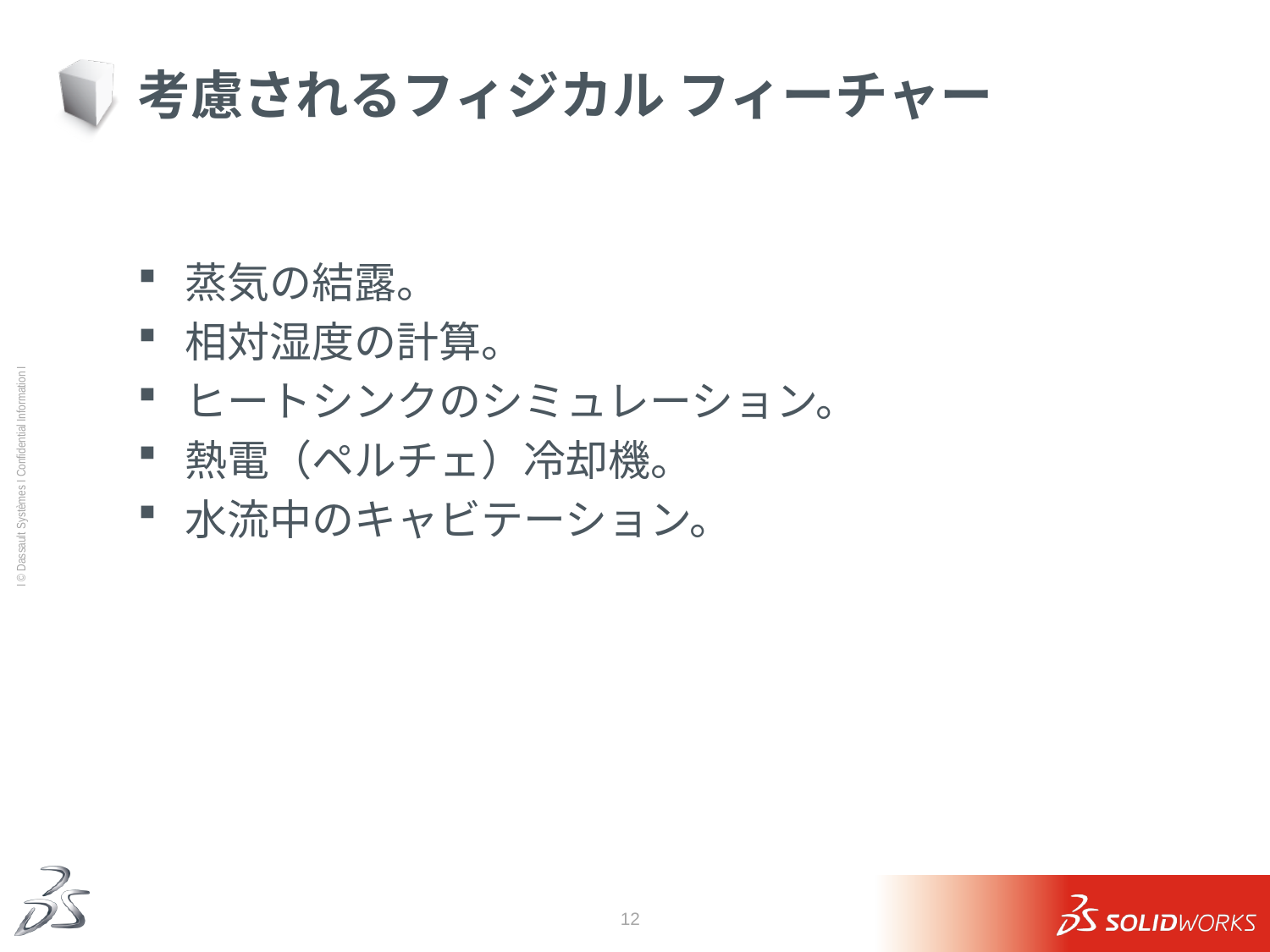

# 考慮されるフィジカル フィーチャー
蒸気の結露。
相対湿度の計算。
ヒートシンクのシミュレーション。
熱電（ペルチェ）冷却機。
水流中のキャビテーション。